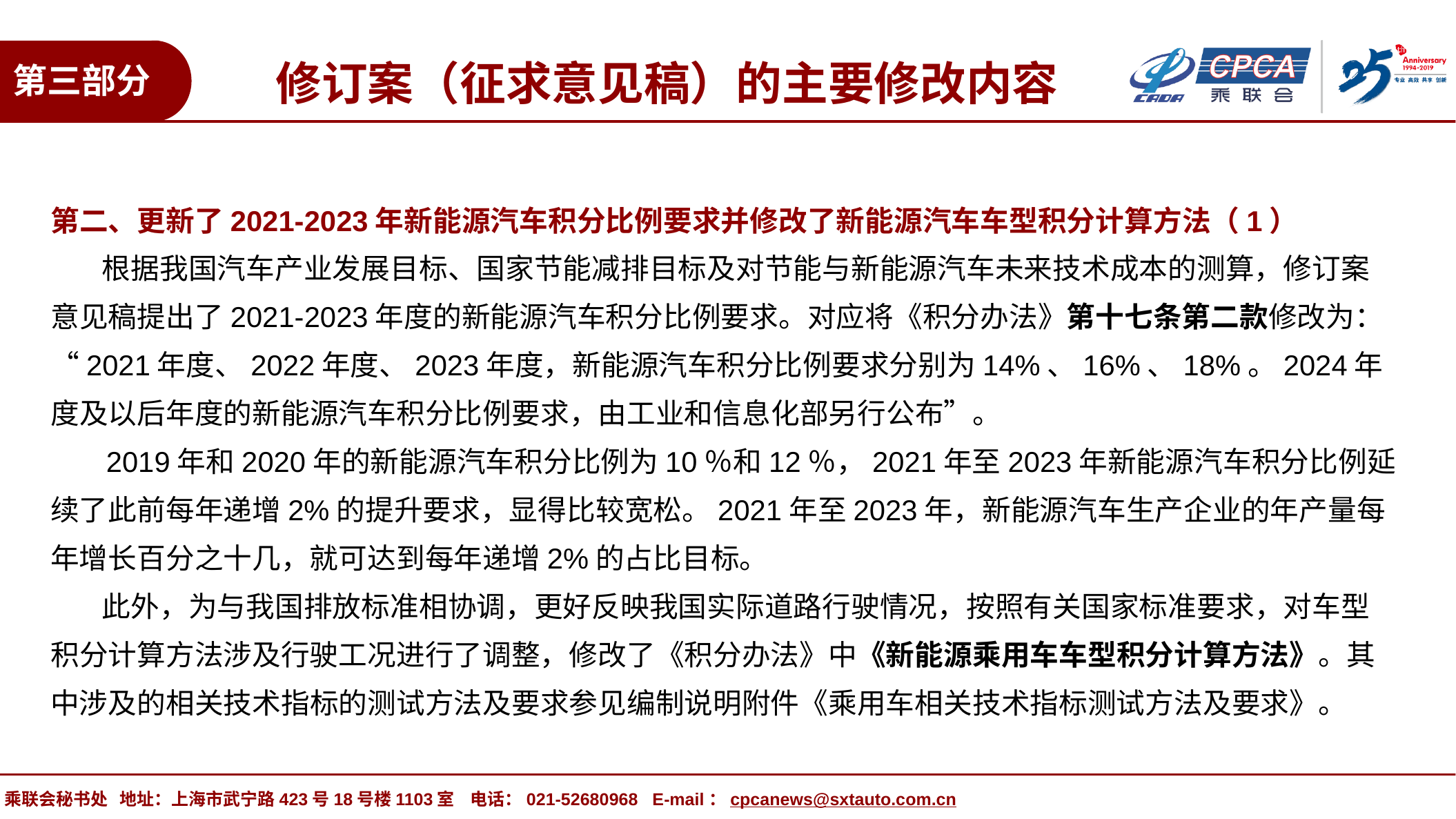

修订案（征求意见稿）的主要修改内容
第三部分
第二、更新了2021-2023年新能源汽车积分比例要求并修改了新能源汽车车型积分计算方法（1）
       根据我国汽车产业发展目标、国家节能减排目标及对节能与新能源汽车未来技术成本的测算，修订案意见稿提出了2021-2023年度的新能源汽车积分比例要求。对应将《积分办法》第十七条第二款修改为：“2021年度、2022年度、2023年度，新能源汽车积分比例要求分别为14%、16%、18%。2024年度及以后年度的新能源汽车积分比例要求，由工业和信息化部另行公布”。
       2019年和2020年的新能源汽车积分比例为10％和12％，2021年至2023年新能源汽车积分比例延续了此前每年递增2%的提升要求，显得比较宽松。2021年至2023年，新能源汽车生产企业的年产量每年增长百分之十几，就可达到每年递增2%的占比目标。
       此外，为与我国排放标准相协调，更好反映我国实际道路行驶情况，按照有关国家标准要求，对车型积分计算方法涉及行驶工况进行了调整，修改了《积分办法》中《新能源乘用车车型积分计算方法》。其中涉及的相关技术指标的测试方法及要求参见编制说明附件《乘用车相关技术指标测试方法及要求》。